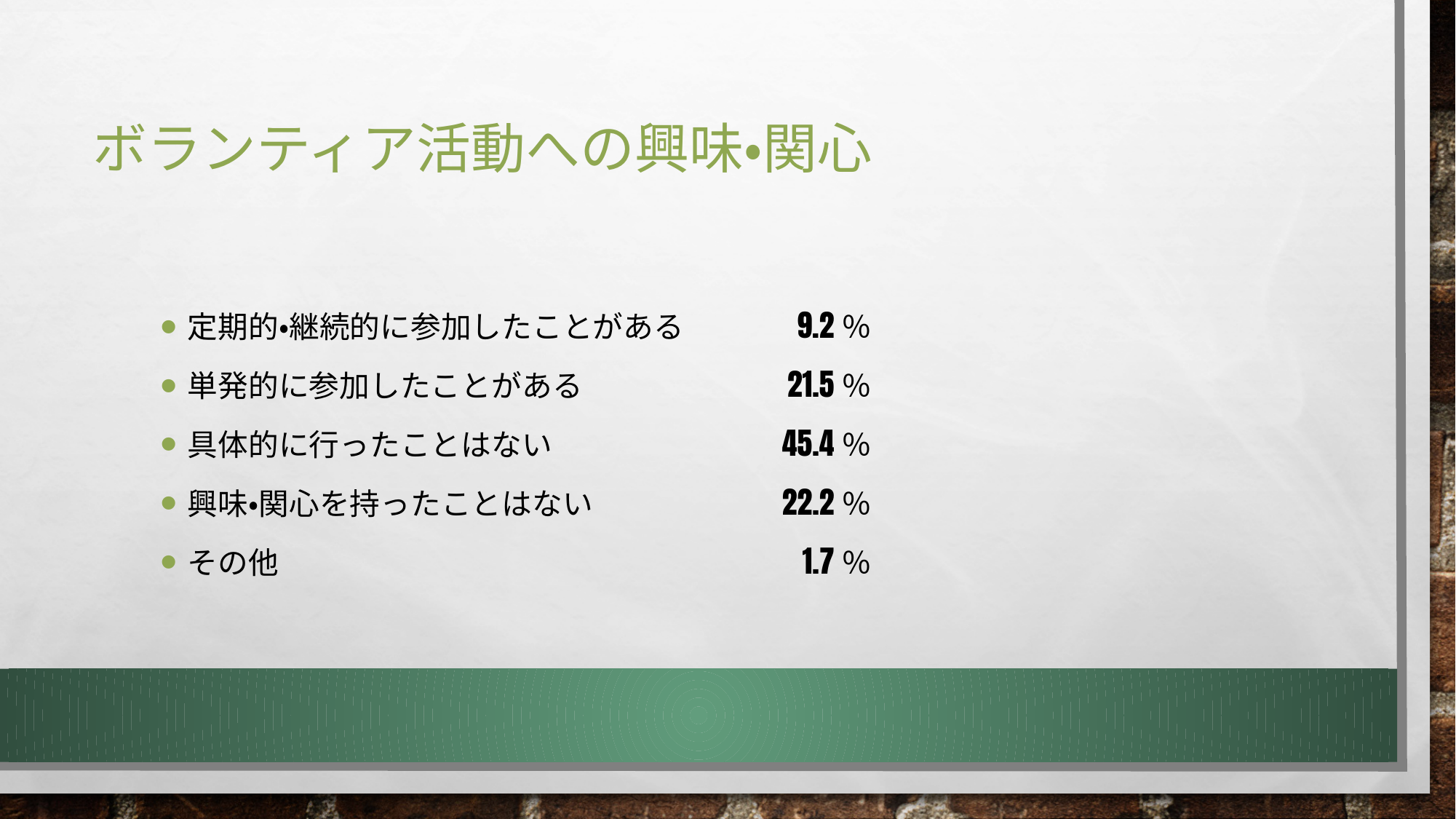

# ボランティア活動への興味・関心
定期的・継続的に参加したことがある	9.2％
単発的に参加したことがある	21.5％
具体的に行ったことはない	45.4％
興味・関心を持ったことはない	22.2％
その他	1.7％